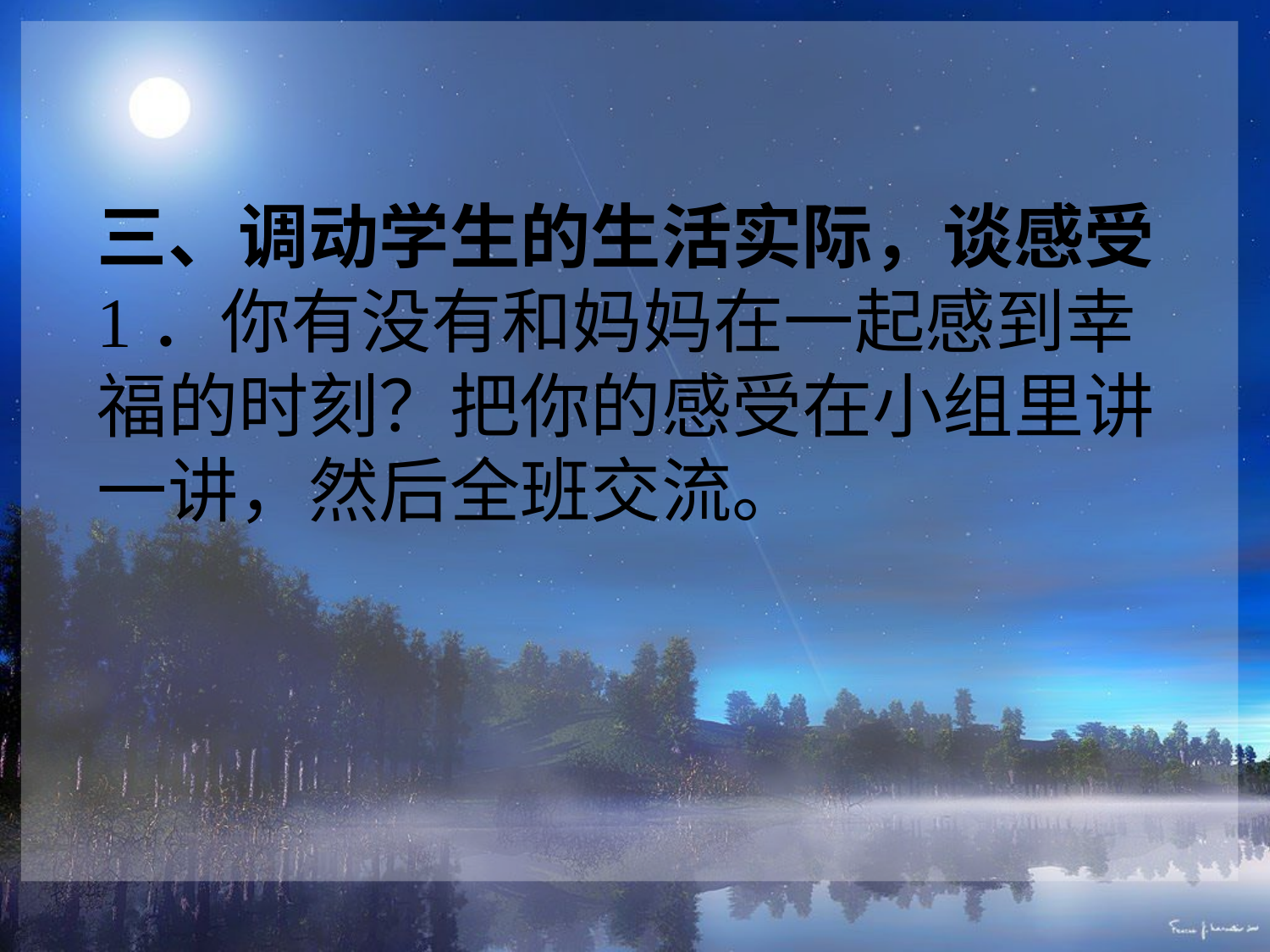

三、调动学生的生活实际，谈感受
1．你有没有和妈妈在一起感到幸福的时刻？把你的感受在小组里讲一讲，然后全班交流。